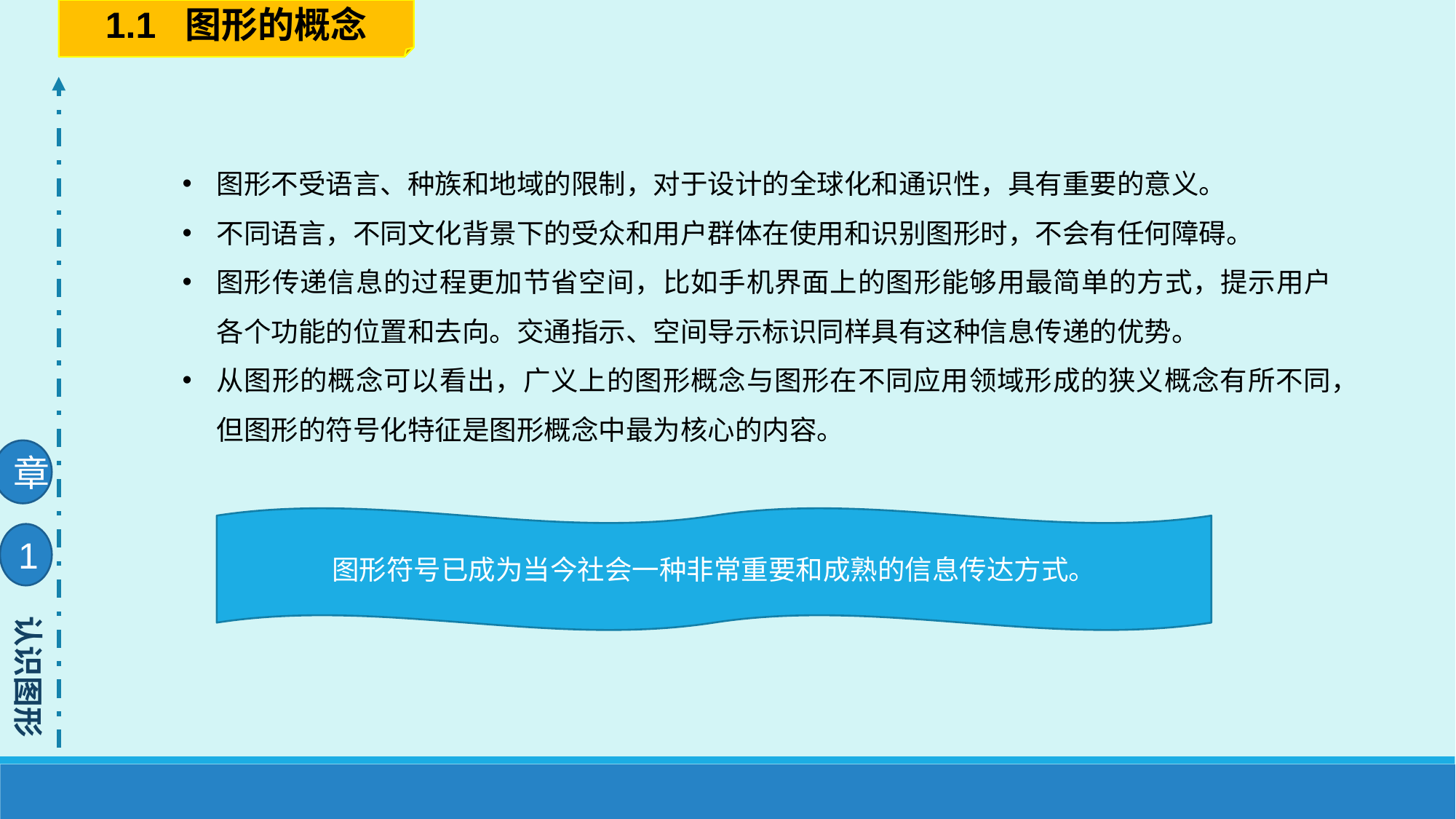

1.1  图形的概念
图形不受语言、种族和地域的限制，对于设计的全球化和通识性，具有重要的意义。
不同语言，不同文化背景下的受众和用户群体在使用和识别图形时，不会有任何障碍。
图形传递信息的过程更加节省空间，比如手机界面上的图形能够用最简单的方式，提示用户各个功能的位置和去向。交通指示、空间导示标识同样具有这种信息传递的优势。
从图形的概念可以看出，广义上的图形概念与图形在不同应用领域形成的狭义概念有所不同，但图形的符号化特征是图形概念中最为核心的内容。
章
图形符号已成为当今社会一种非常重要和成熟的信息传达方式。
1
认识图形